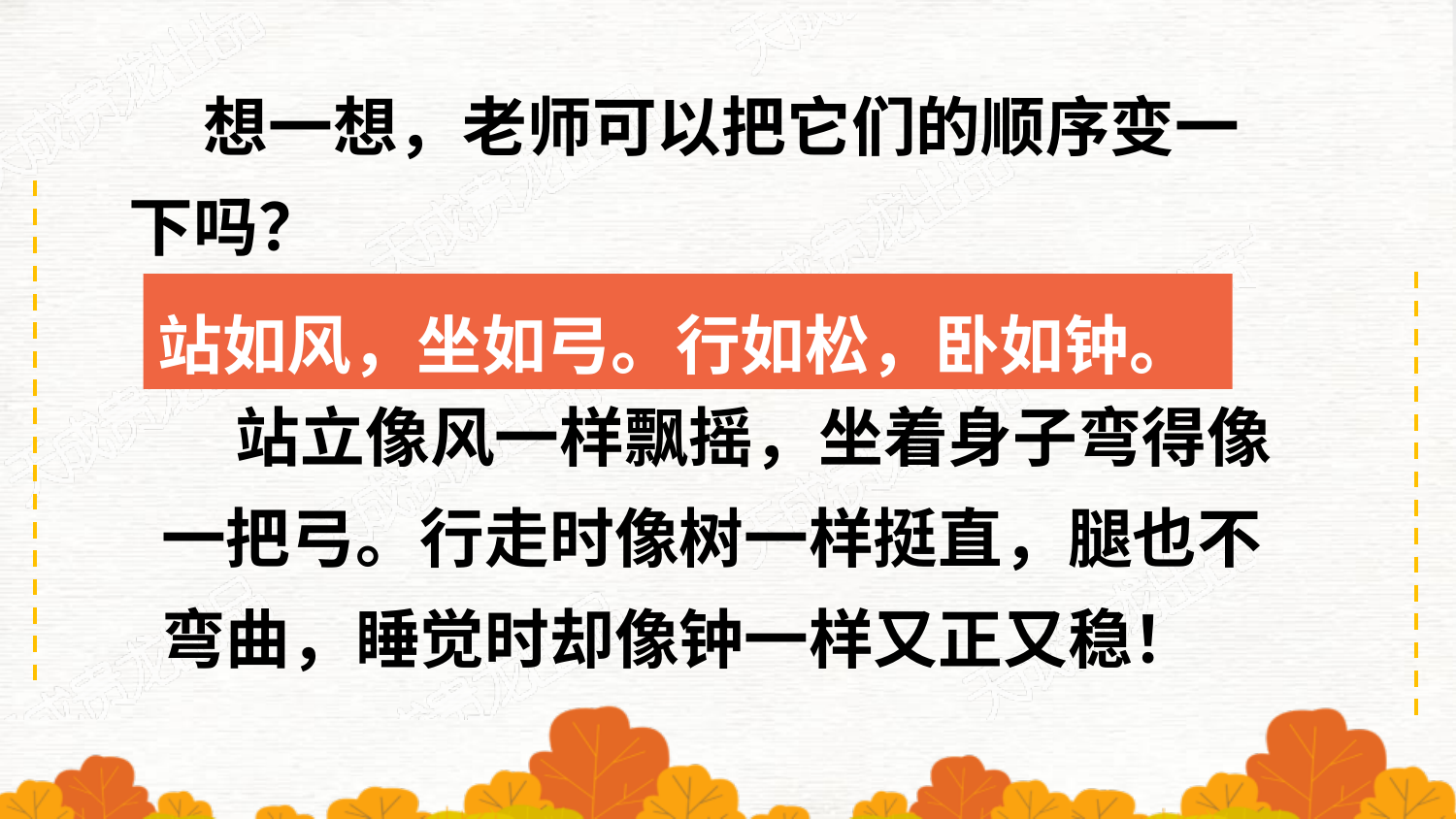

想一想，老师可以把它们的顺序变一下吗？
站如风，坐如弓。行如松，卧如钟。
    站立像风一样飘摇，坐着身子弯得像一把弓。行走时像树一样挺直，腿也不弯曲，睡觉时却像钟一样又正又稳！